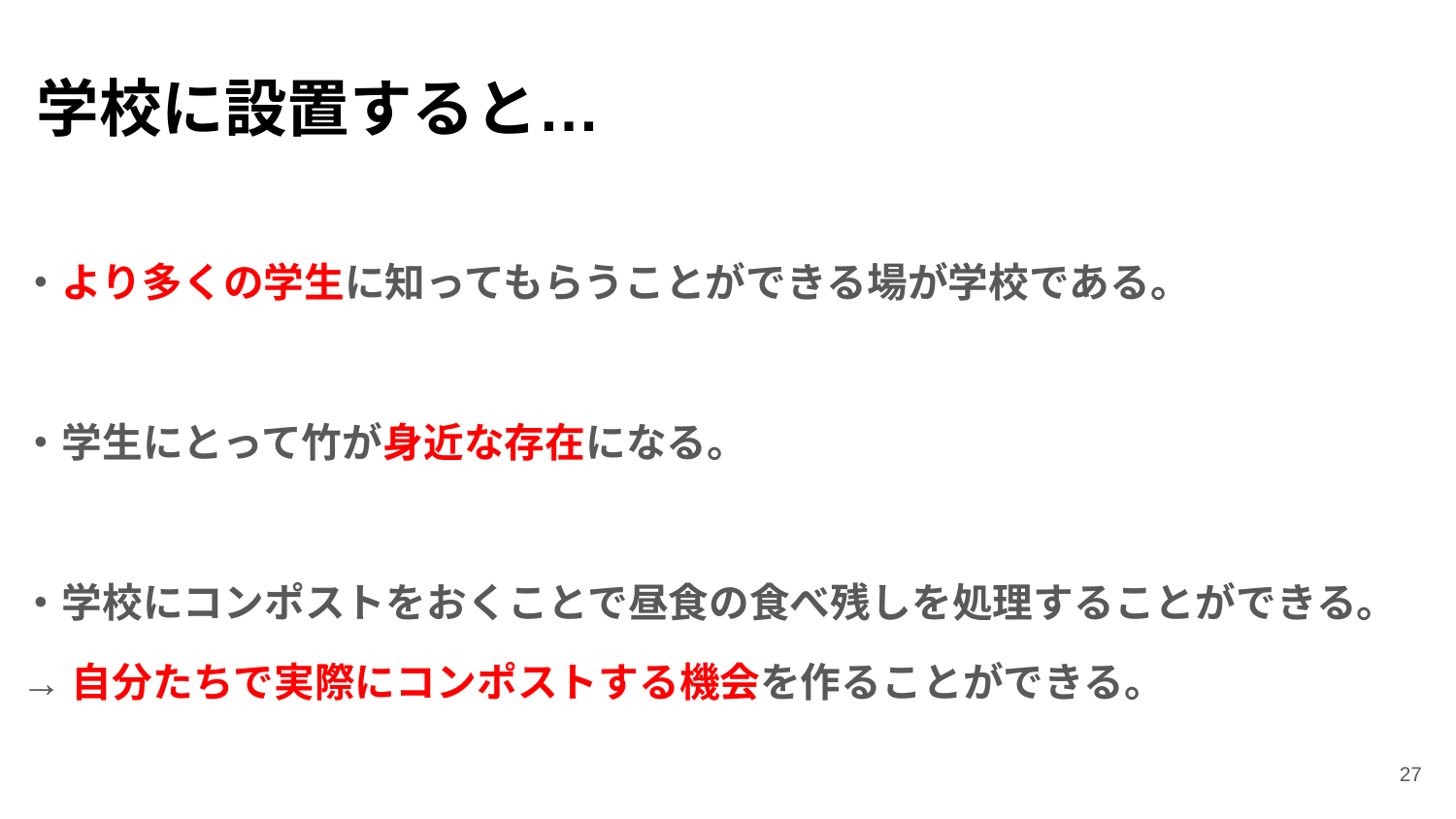

# 学校に設置すると…
・より多くの学生に知ってもらうことができる場が学校である。

・学生にとって竹が身近な存在になる。

・学校にコンポストをおくことで昼食の食べ残しを処理することができる。
→自分たちで実際にコンポストする機会を作ることができる。
27